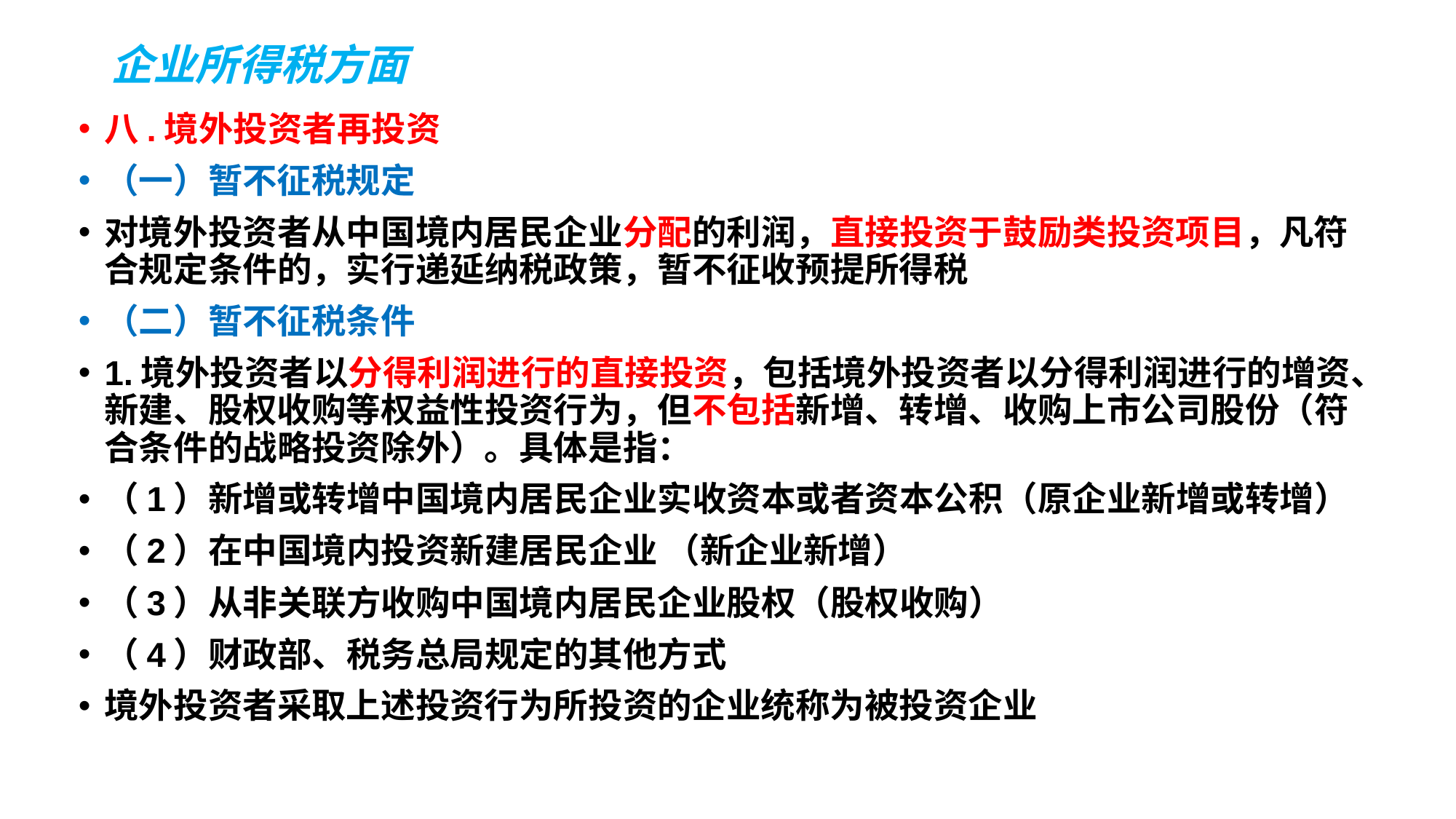

# 企业所得税方面
八.境外投资者再投资
（一）暂不征税规定
对境外投资者从中国境内居民企业分配的利润，直接投资于鼓励类投资项目，凡符合规定条件的，实行递延纳税政策，暂不征收预提所得税
（二）暂不征税条件
1.境外投资者以分得利润进行的直接投资，包括境外投资者以分得利润进行的增资、新建、股权收购等权益性投资行为，但不包括新增、转增、收购上市公司股份（符合条件的战略投资除外）。具体是指：
（1）新增或转增中国境内居民企业实收资本或者资本公积（原企业新增或转增）
（2）在中国境内投资新建居民企业 （新企业新增）
（3）从非关联方收购中国境内居民企业股权（股权收购）
（4）财政部、税务总局规定的其他方式
境外投资者采取上述投资行为所投资的企业统称为被投资企业